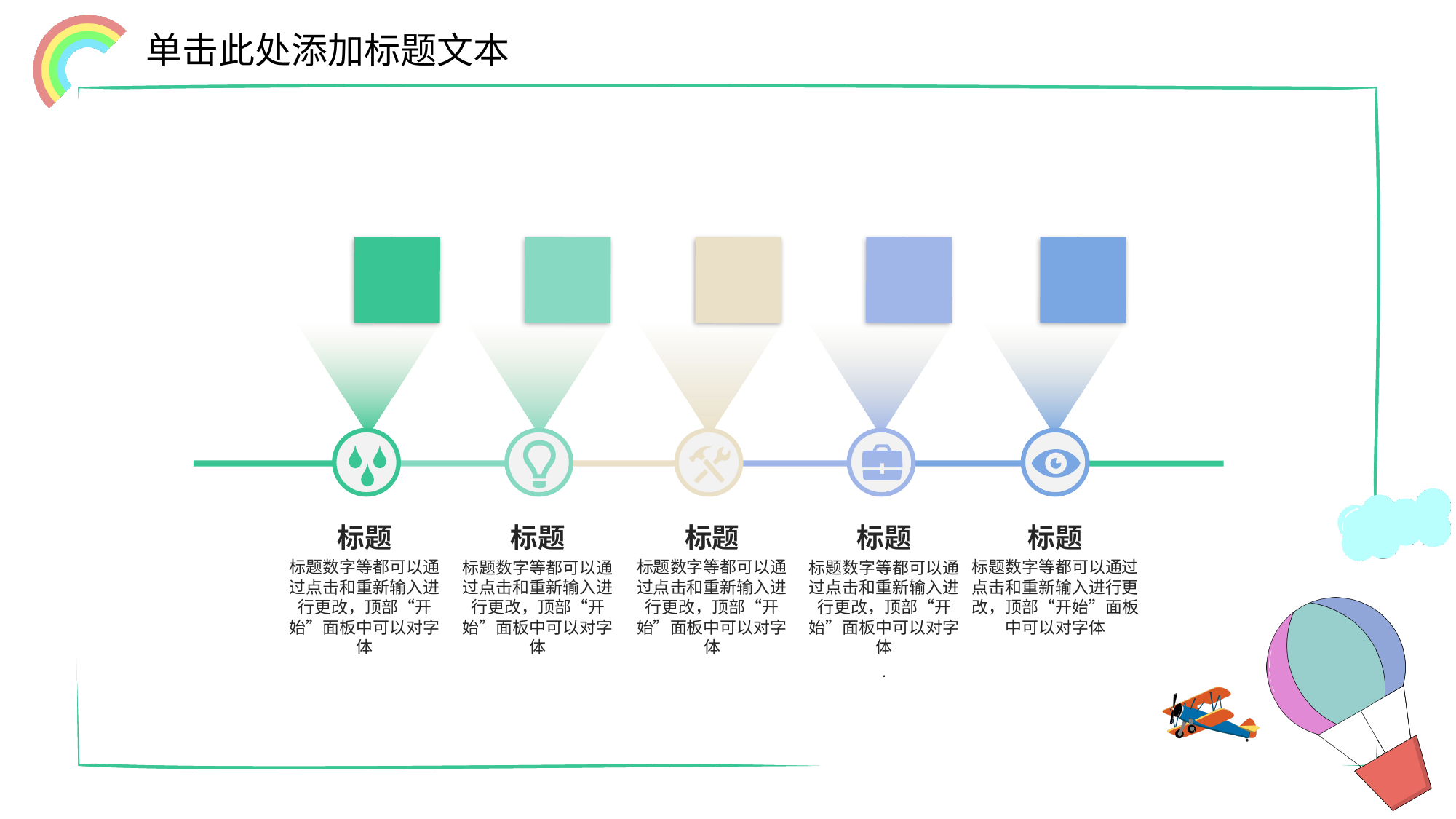

单击此处添加标题文本

标题
标题数字等都可以通过点击和重新输入进行更改，顶部“开始”面板中可以对字体
标题
标题数字等都可以通过点击和重新输入进行更改，顶部“开始”面板中可以对字体
标题
标题数字等都可以通过点击和重新输入进行更改，顶部“开始”面板中可以对字体
标题
标题数字等都可以通过点击和重新输入进行更改，顶部“开始”面板中可以对字体
.
标题
标题数字等都可以通过点击和重新输入进行更改，顶部“开始”面板中可以对字体